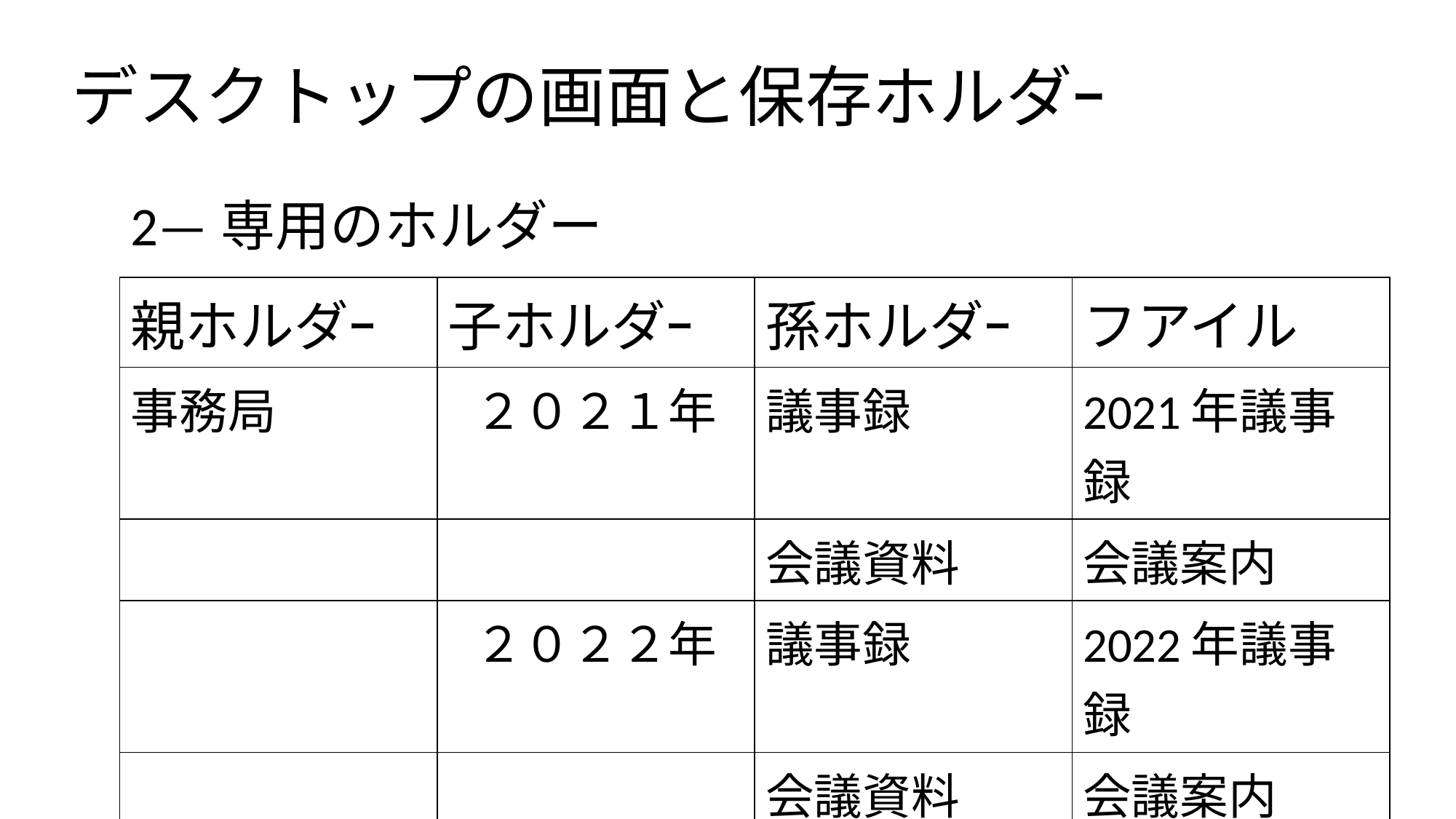

# デスクトップの画面と保存ホルダｰ
2—専用のホルダー
| 親ホルダｰ | 子ホルダｰ | 孫ホルダｰ | フアイル |
| --- | --- | --- | --- |
| 事務局 | ２０２１年 | 議事録 | 2021年議事録 |
|  |  | 会議資料 | 会議案内 |
|  | ２０２２年 | 議事録 | 2022年議事録 |
|  |  | 会議資料 | 会議案内 |